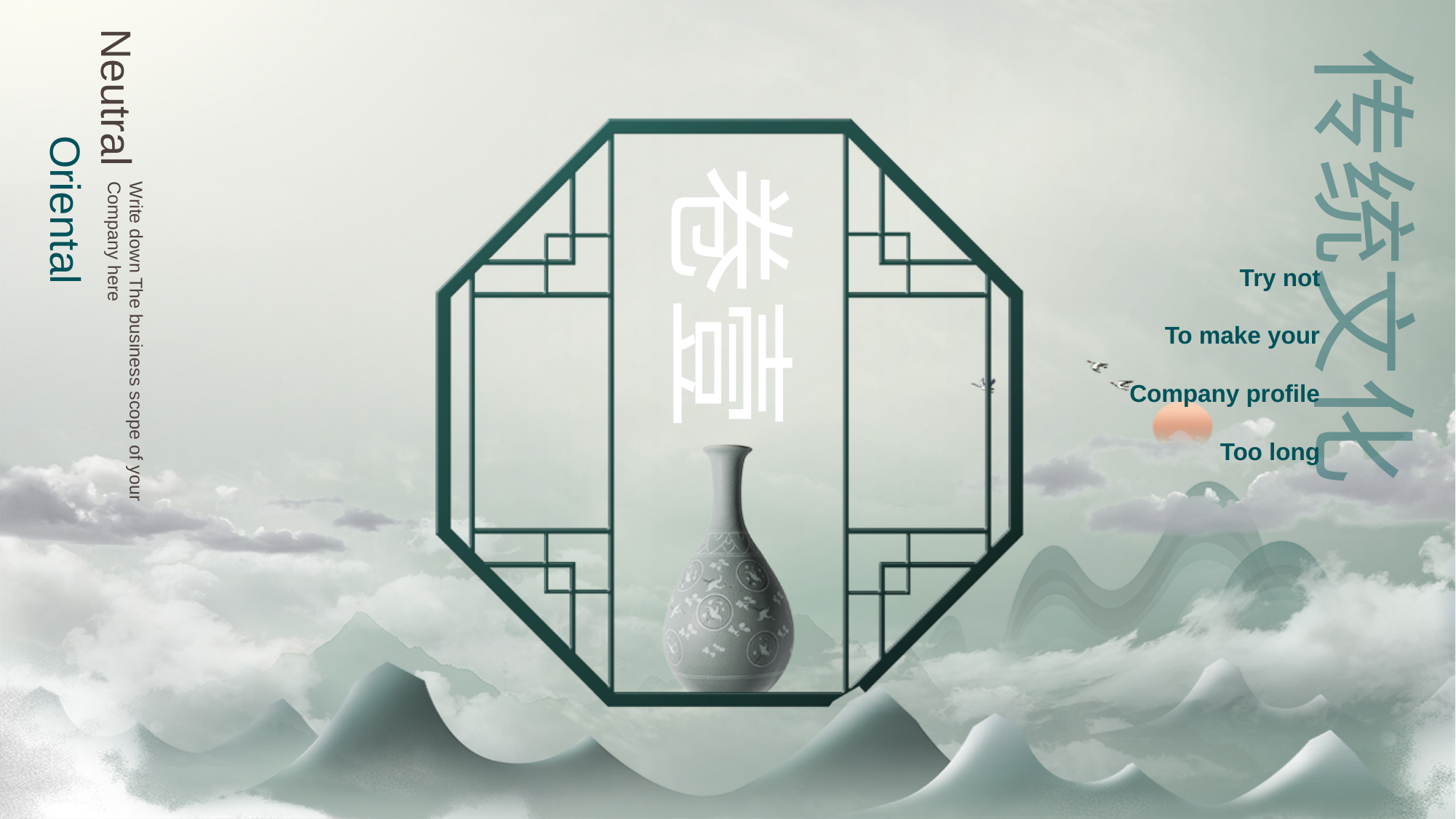

传统文化
Neutral
         Oriental
卷壹
Write down The business scope of your
Company here
Try not
To make your
Company profile
Too long